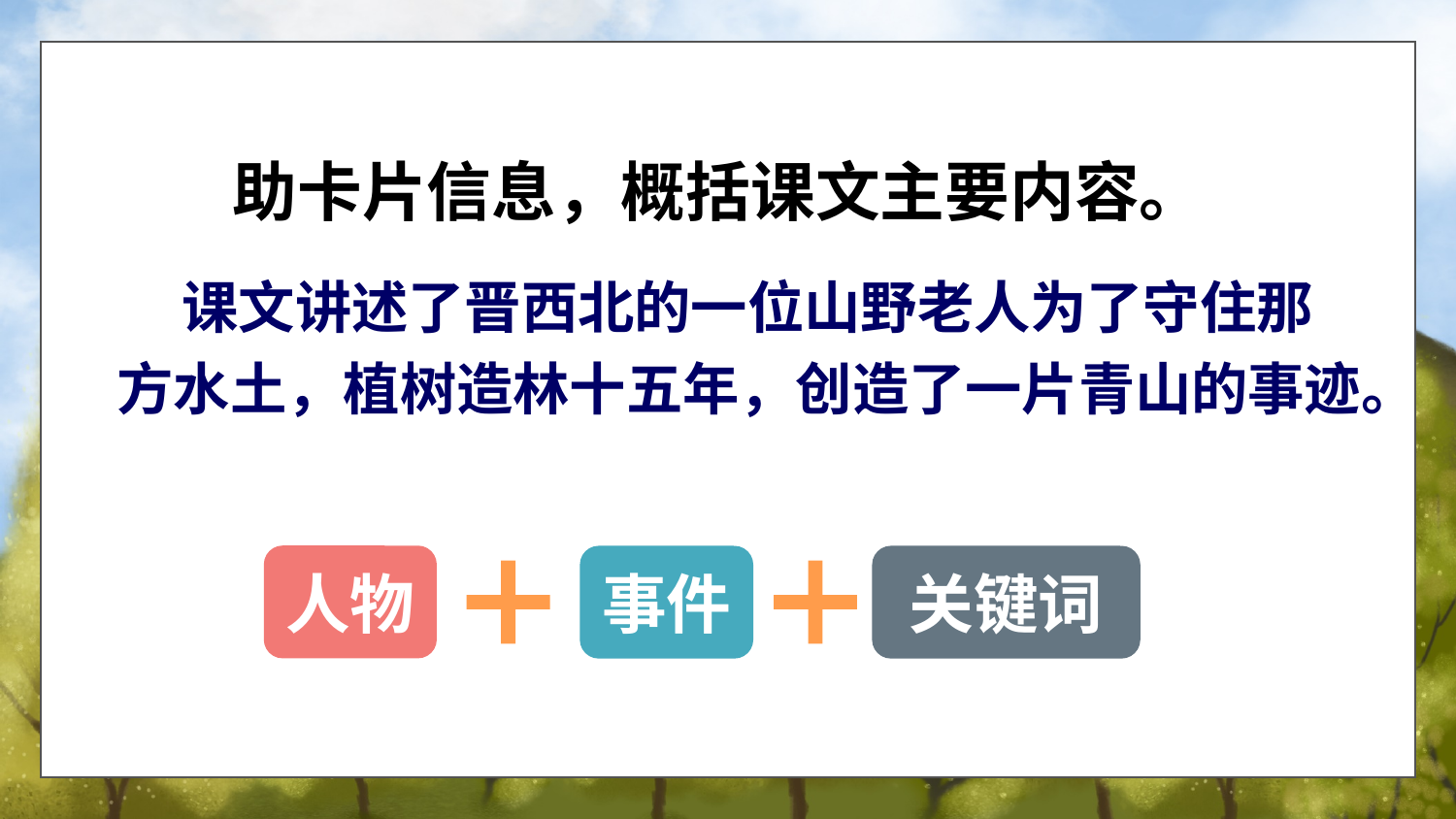

助卡片信息，概括课文主要内容。
    课文讲述了晋西北的一位山野老人为了守住那方水土，植树造林十五年，创造了一片青山的事迹。
人物

事件
关键词